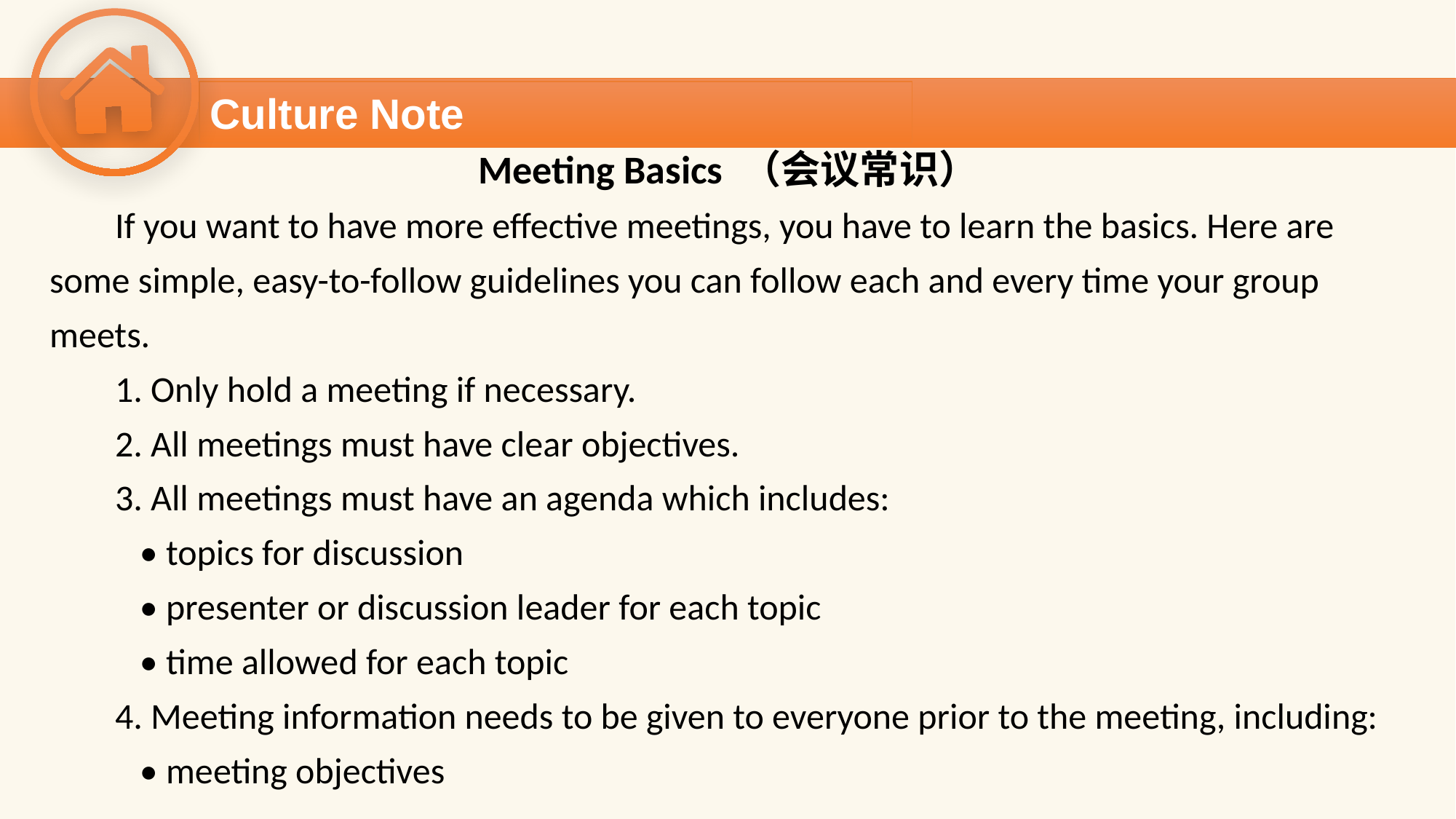

Culture Note
Meeting Basics （会议常识）
        If you want to have more effective meetings, you have to learn the basics. Here are
some simple, easy-to-follow guidelines you can follow each and every time your group
meets.
        1. Only hold a meeting if necessary.
        2. All meetings must have clear objectives.
        3. All meetings must have an agenda which includes:
           • topics for discussion
           • presenter or discussion leader for each topic
           • time allowed for each topic
        4. Meeting information needs to be given to everyone prior to the meeting, including:
           • meeting objectives